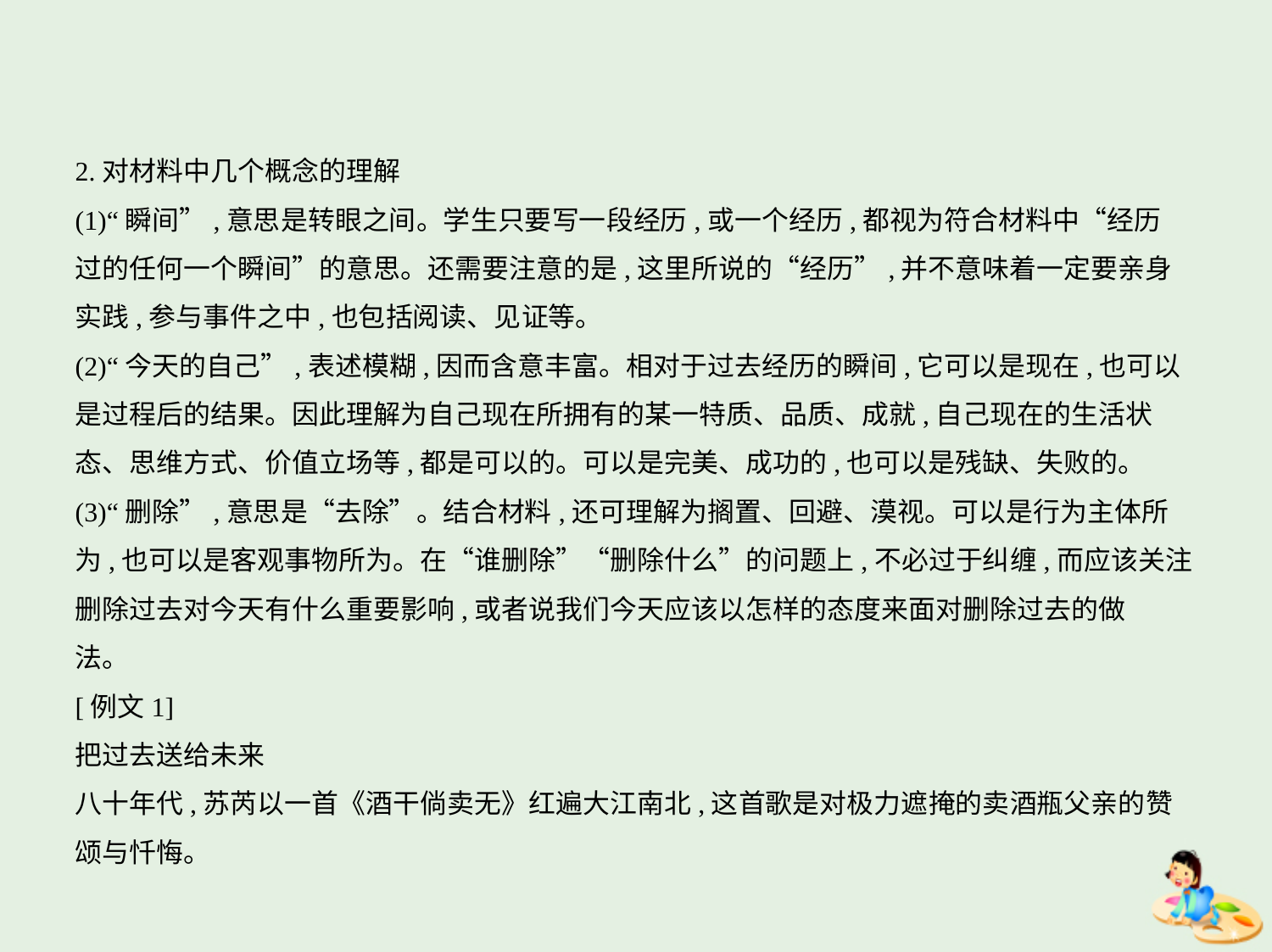

2.对材料中几个概念的理解
(1)“瞬间”,意思是转眼之间。学生只要写一段经历,或一个经历,都视为符合材料中“经历
过的任何一个瞬间”的意思。还需要注意的是,这里所说的“经历”,并不意味着一定要亲身
实践,参与事件之中,也包括阅读、见证等。
(2)“今天的自己”,表述模糊,因而含意丰富。相对于过去经历的瞬间,它可以是现在,也可以
是过程后的结果。因此理解为自己现在所拥有的某一特质、品质、成就,自己现在的生活状
态、思维方式、价值立场等,都是可以的。可以是完美、成功的,也可以是残缺、失败的。
(3)“删除”,意思是“去除”。结合材料,还可理解为搁置、回避、漠视。可以是行为主体所
为,也可以是客观事物所为。在“谁删除”“删除什么”的问题上,不必过于纠缠,而应该关注
删除过去对今天有什么重要影响,或者说我们今天应该以怎样的态度来面对删除过去的做
法。
[例文1]
把过去送给未来
八十年代,苏芮以一首《酒干倘卖无》红遍大江南北,这首歌是对极力遮掩的卖酒瓶父亲的赞
颂与忏悔。